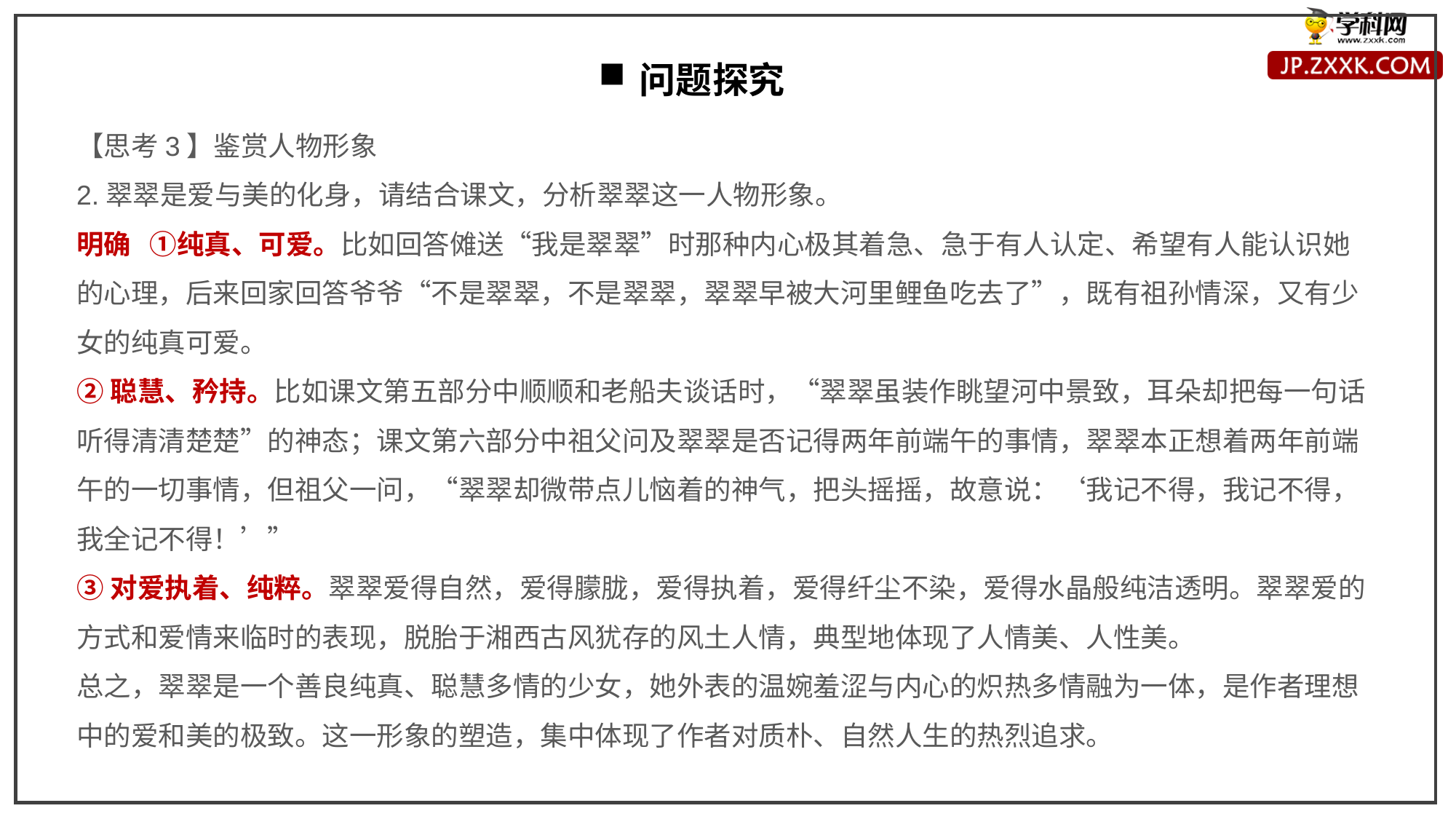

问题探究
【思考3】鉴赏人物形象
2.翠翠是爱与美的化身，请结合课文，分析翠翠这一人物形象。
明确   ①纯真、可爱。比如回答傩送“我是翠翠”时那种内心极其着急、急于有人认定、希望有人能认识她的心理，后来回家回答爷爷“不是翠翠，不是翠翠，翠翠早被大河里鲤鱼吃去了”，既有祖孙情深，又有少女的纯真可爱。
②聪慧、矜持。比如课文第五部分中顺顺和老船夫谈话时，“翠翠虽装作眺望河中景致，耳朵却把每一句话听得清清楚楚”的神态；课文第六部分中祖父问及翠翠是否记得两年前端午的事情，翠翠本正想着两年前端午的一切事情，但祖父一问，“翠翠却微带点儿恼着的神气，把头摇摇，故意说：‘我记不得，我记不得，我全记不得！’”
③对爱执着、纯粹。翠翠爱得自然，爱得朦胧，爱得执着，爱得纤尘不染，爱得水晶般纯洁透明。翠翠爱的方式和爱情来临时的表现，脱胎于湘西古风犹存的风土人情，典型地体现了人情美、人性美。
总之，翠翠是一个善良纯真、聪慧多情的少女，她外表的温婉羞涩与内心的炽热多情融为一体，是作者理想中的爱和美的极致。这一形象的塑造，集中体现了作者对质朴、自然人生的热烈追求。